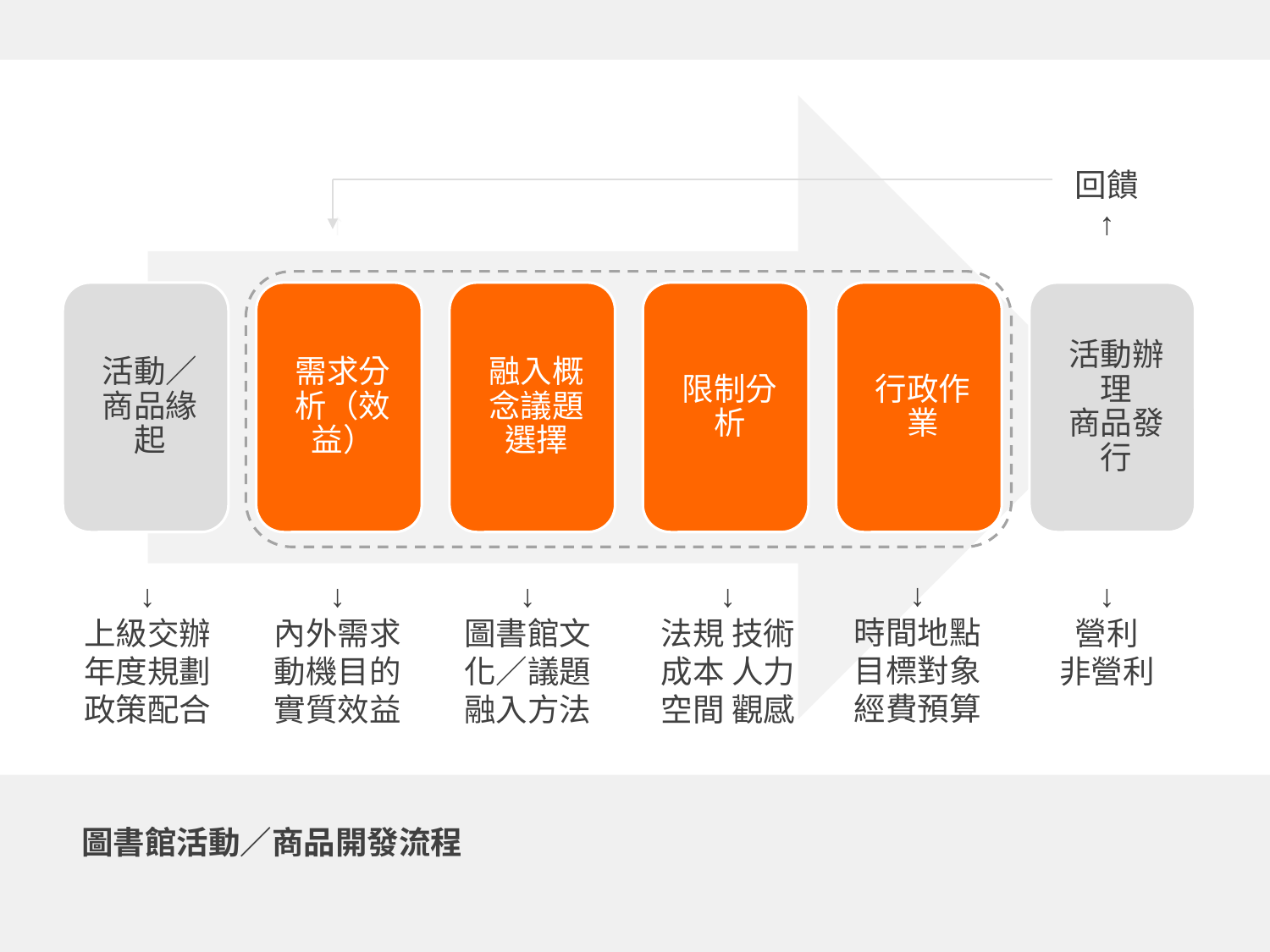

活動／商品緣起
需求分析（效益）
融入概念議題選擇
限制分析
行政作業
活動辦理
商品發行
法規限制
倫理限制
↑
↓
圖書館文化／議題融入方法
法規限制
倫理限制
↑
↓
法規 技術
成本 人力
空間 觀感
回饋
↑
↓
營利
非營利

↓
時間地點
目標對象
經費預算

↓
上級交辦
年度規劃
政策配合
↑
↓
內外需求
動機目的
實質效益

圖書館活動／商品開發流程